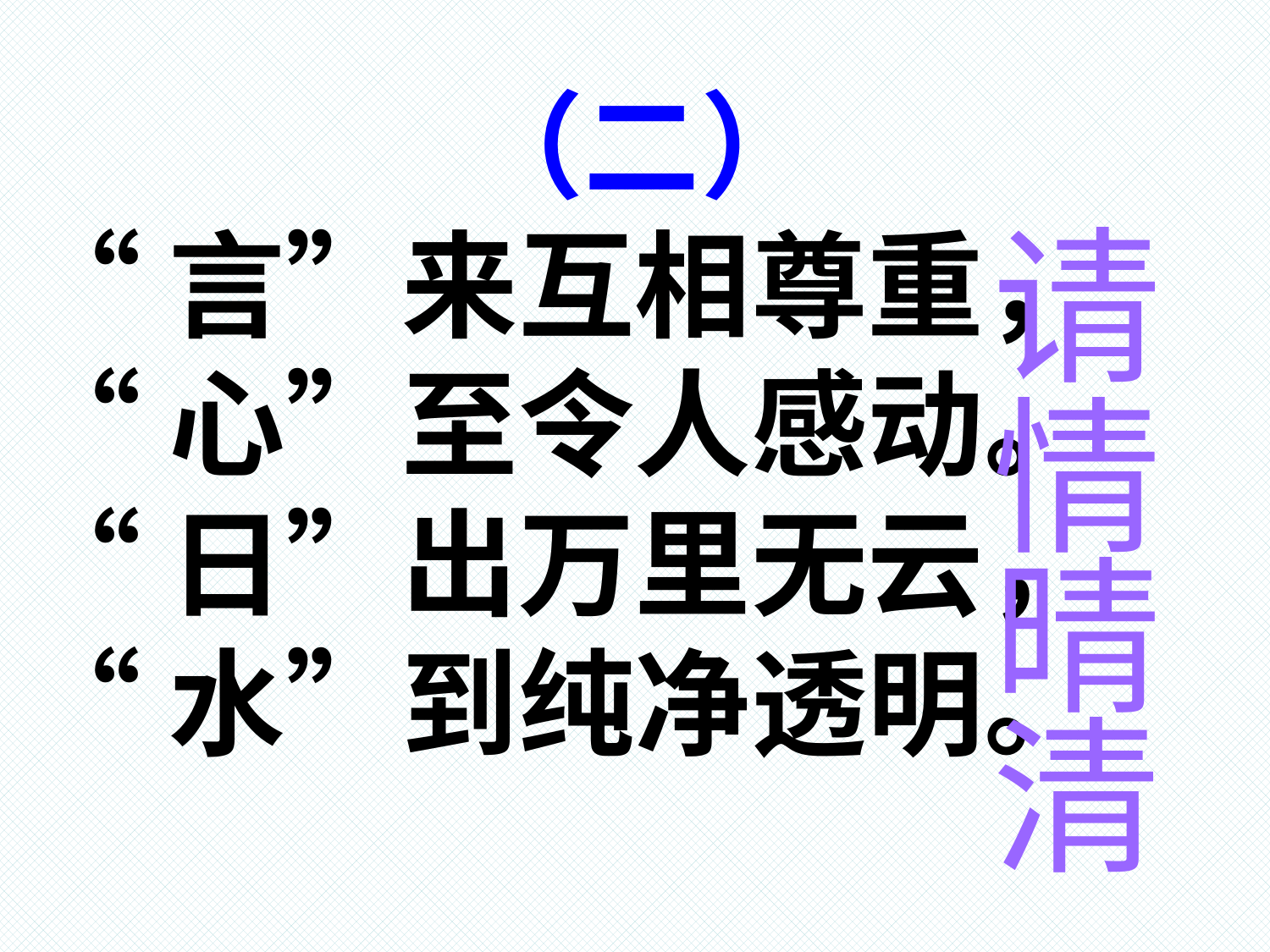

（二）
“言”来互相尊重，
“心”至令人感动。
“日”出万里无云，
“水”到纯净透明。

	请
	情
	晴
	清